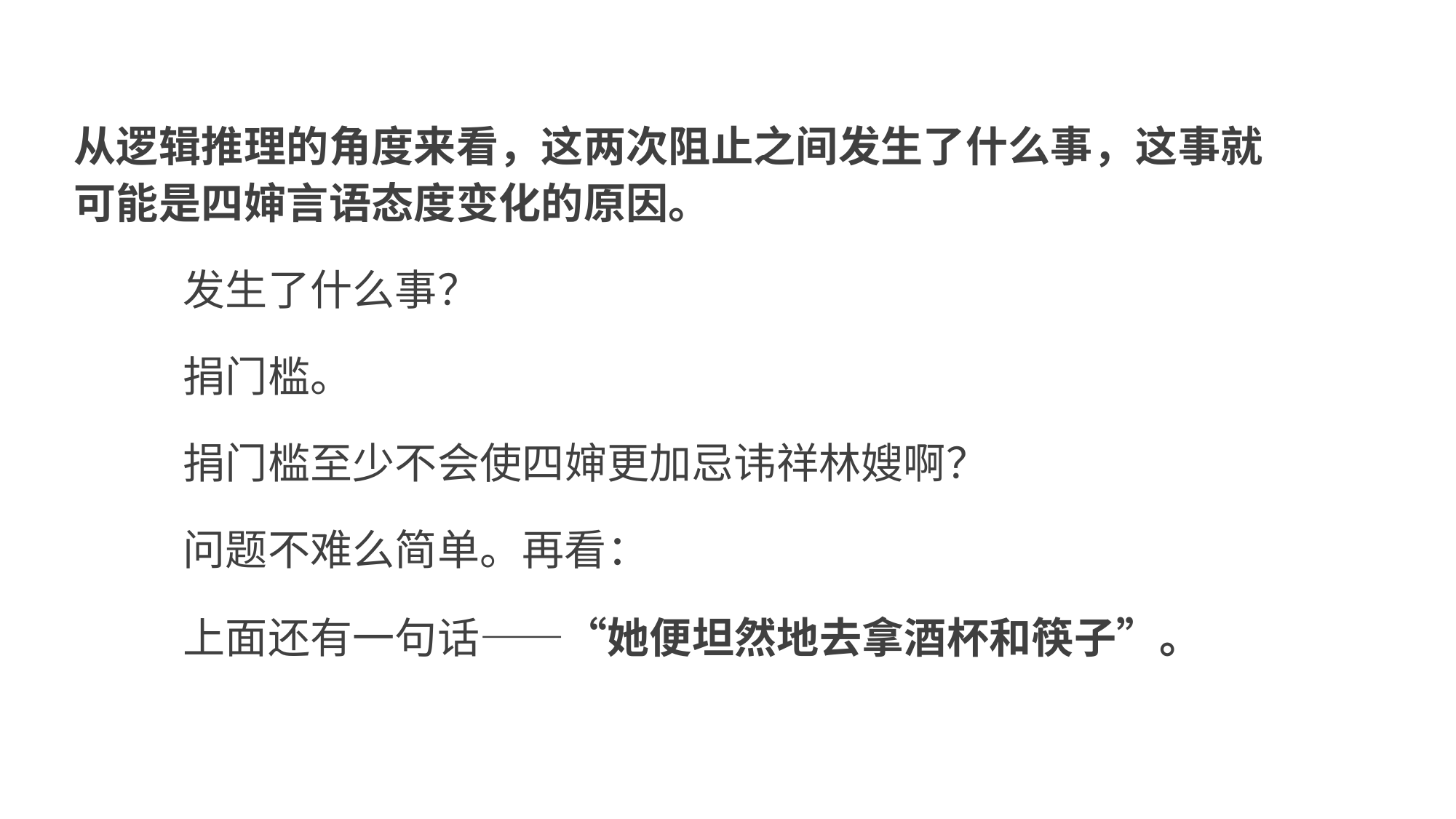

从逻辑推理的角度来看，这两次阻止之间发生了什么事，这事就 可能是四婶言语态度变化的原因。
发生了什么事？
捐门槛。
捐门槛至少不会使四婶更加忌讳祥林嫂啊？
问题不难么简单。再看：
上面还有一句话——“她便坦然地去拿酒杯和筷子”。